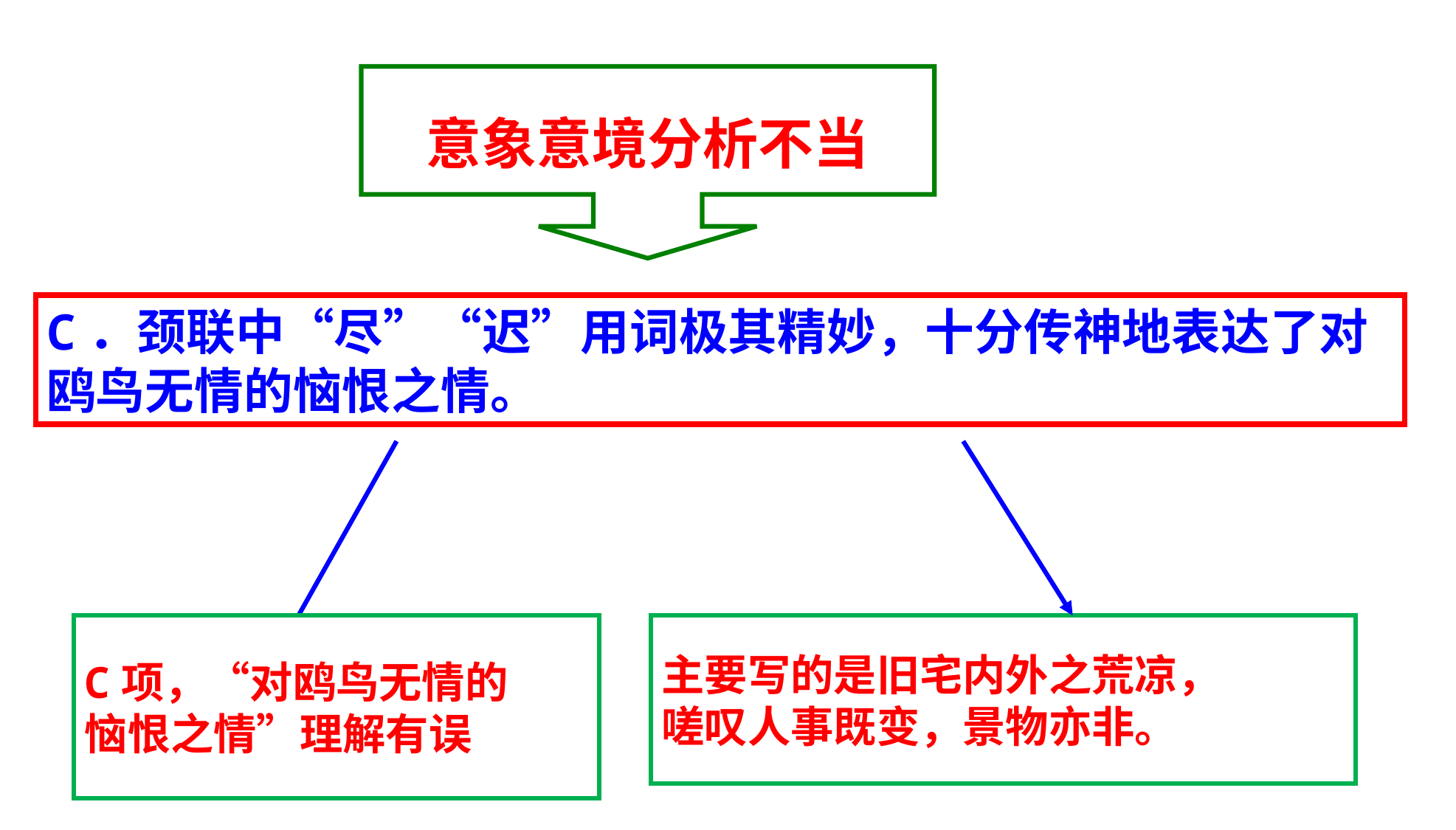

意象意境分析不当
C．颈联中“尽”“迟”用词极其精妙，十分传神地表达了对鸥鸟无情的恼恨之情。

C项，“对鸥鸟无情的
恼恨之情”理解有误
主要写的是旧宅内外之荒凉，
嗟叹人事既变，景物亦非。